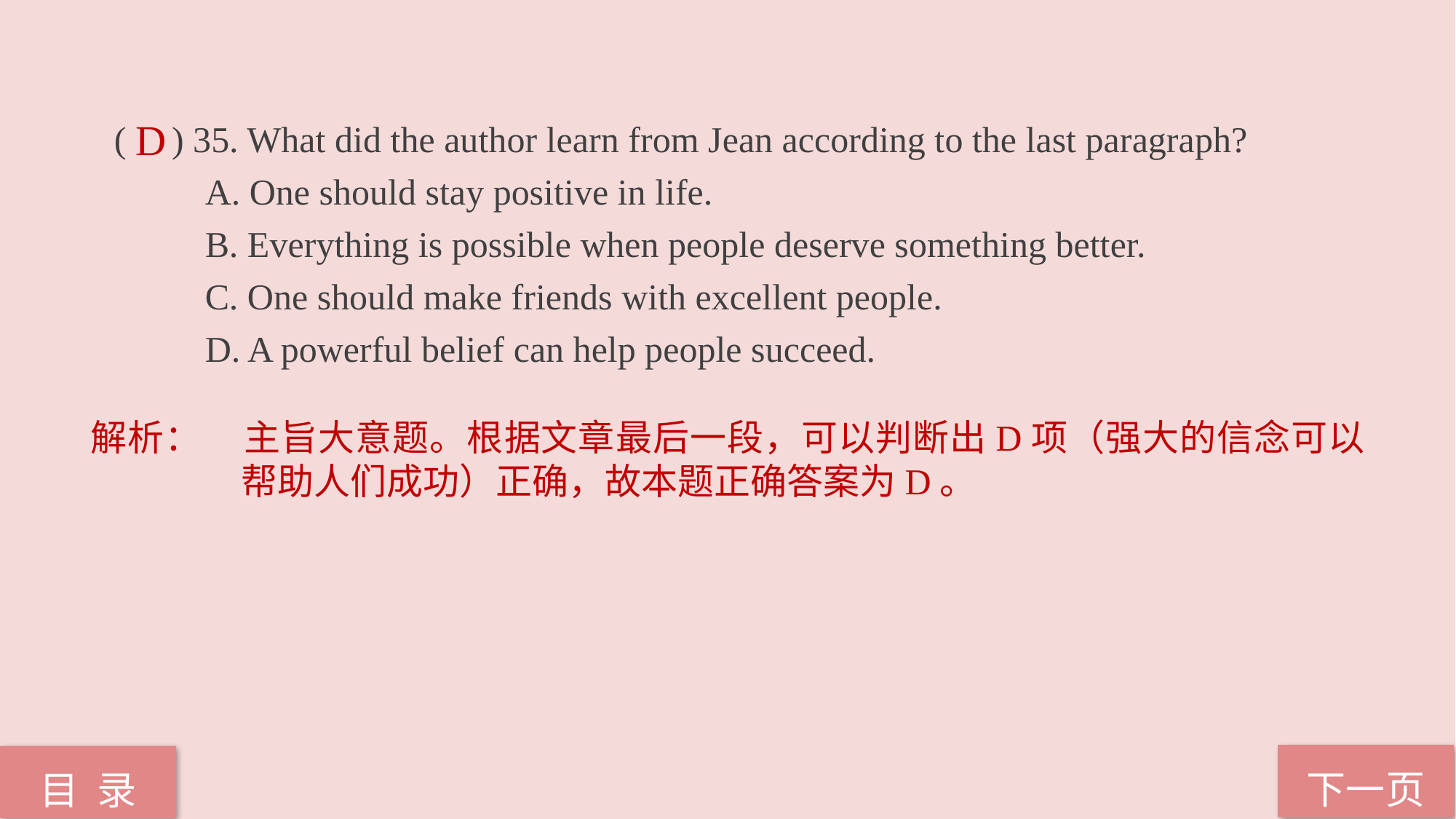

(     ) 35. What did the author learn from Jean according to the last paragraph?
          A. One should stay positive in life.
          B. Everything is possible when people deserve something better.
          C. One should make friends with excellent people.
          D. A powerful belief can help people succeed.
D
解析：	主旨大意题。根据文章最后一段，可以判断出D项（强大的信念可以帮助人们成功）正确，故本题正确答案为D。